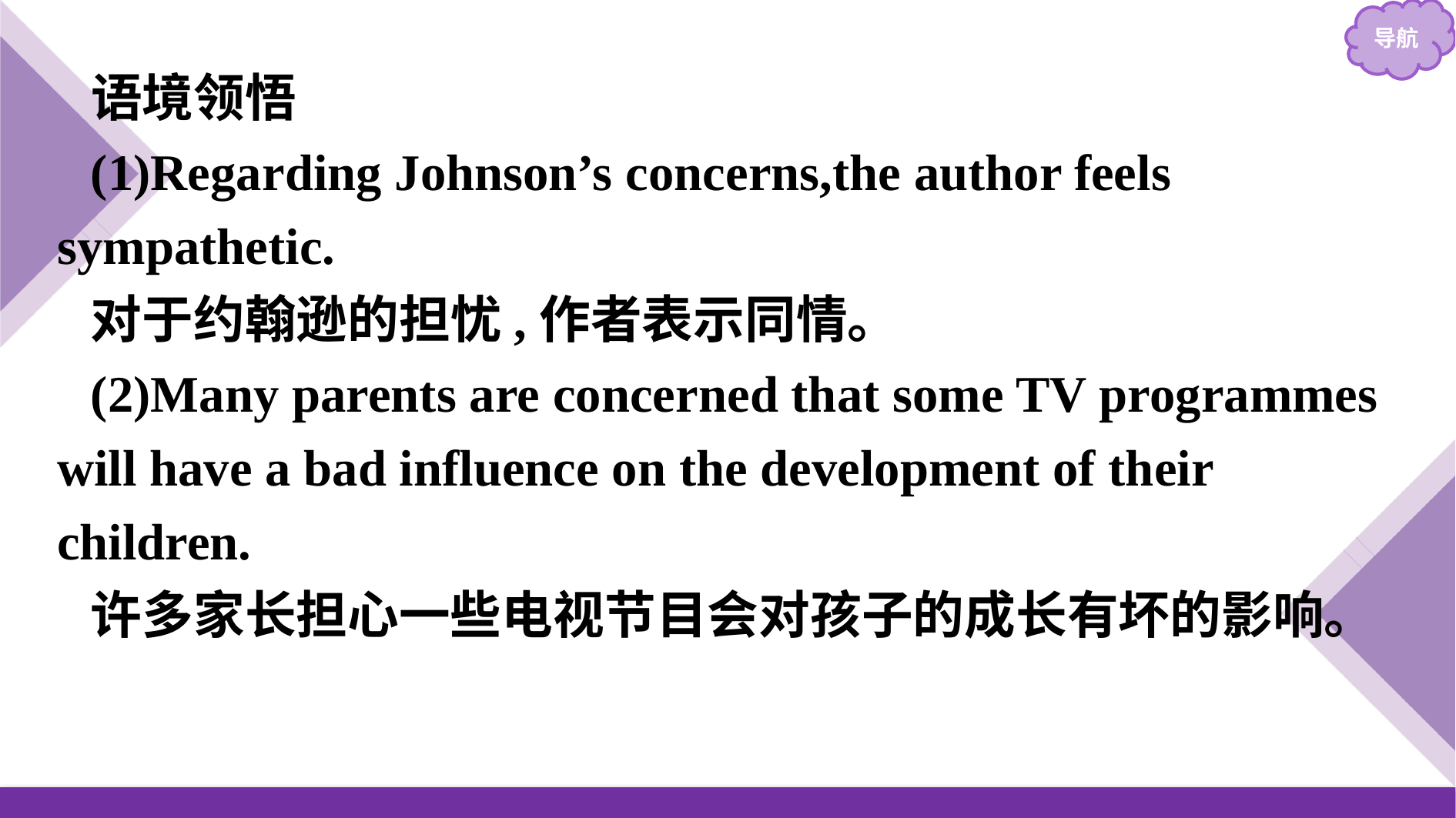

语境领悟
(1)Regarding Johnson’s concerns,the author feels sympathetic.
对于约翰逊的担忧,作者表示同情。
(2)Many parents are concerned that some TV programmes will have a bad influence on the development of their children.
许多家长担心一些电视节目会对孩子的成长有坏的影响。